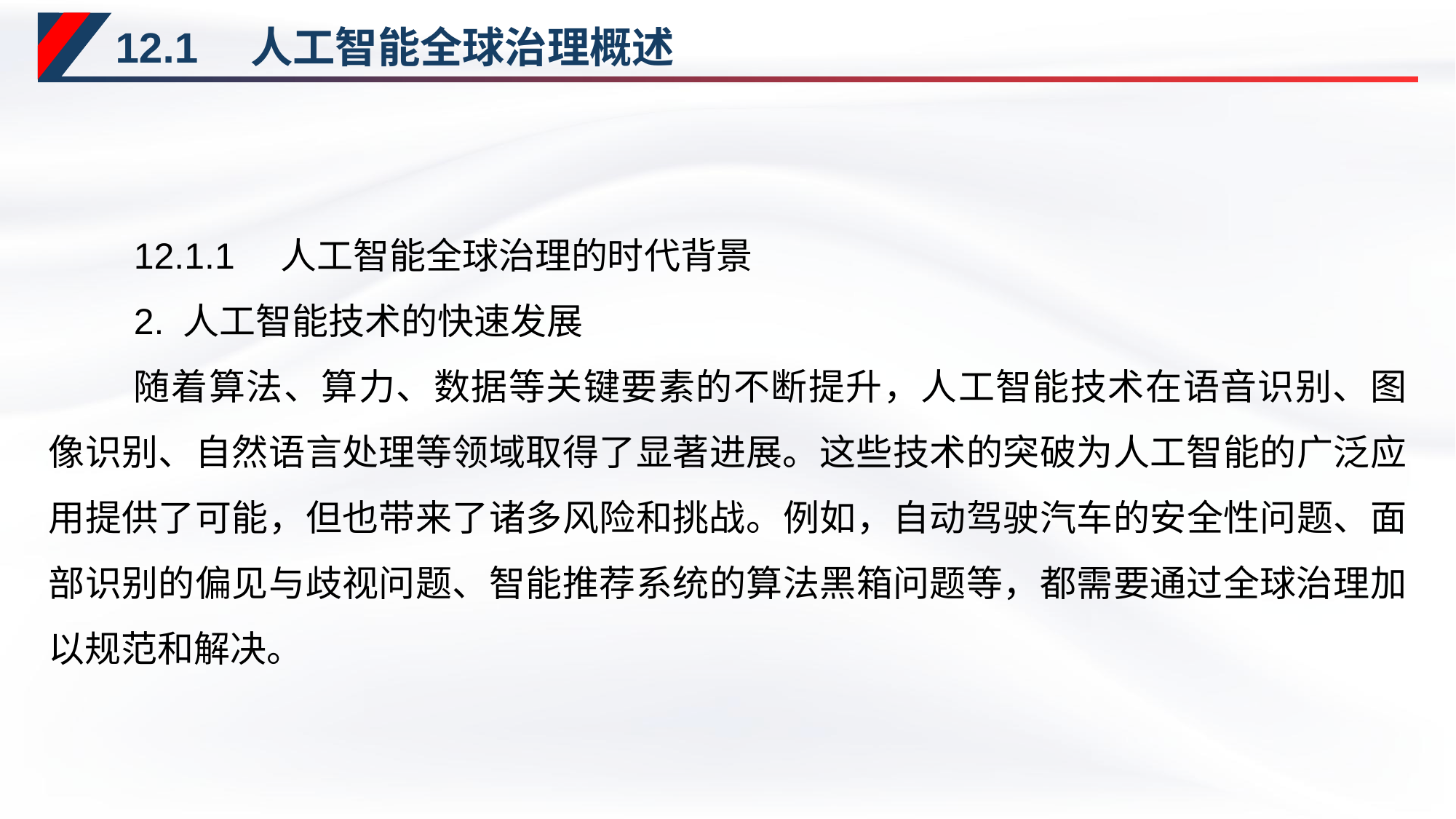

# 12.1　人工智能全球治理概述
12.1.1　人工智能全球治理的时代背景
2. 人工智能技术的快速发展
随着算法、算力、数据等关键要素的不断提升，人工智能技术在语音识别、图像识别、自然语言处理等领域取得了显著进展。这些技术的突破为人工智能的广泛应用提供了可能，但也带来了诸多风险和挑战。例如，自动驾驶汽车的安全性问题、面部识别的偏见与歧视问题、智能推荐系统的算法黑箱问题等，都需要通过全球治理加以规范和解决。